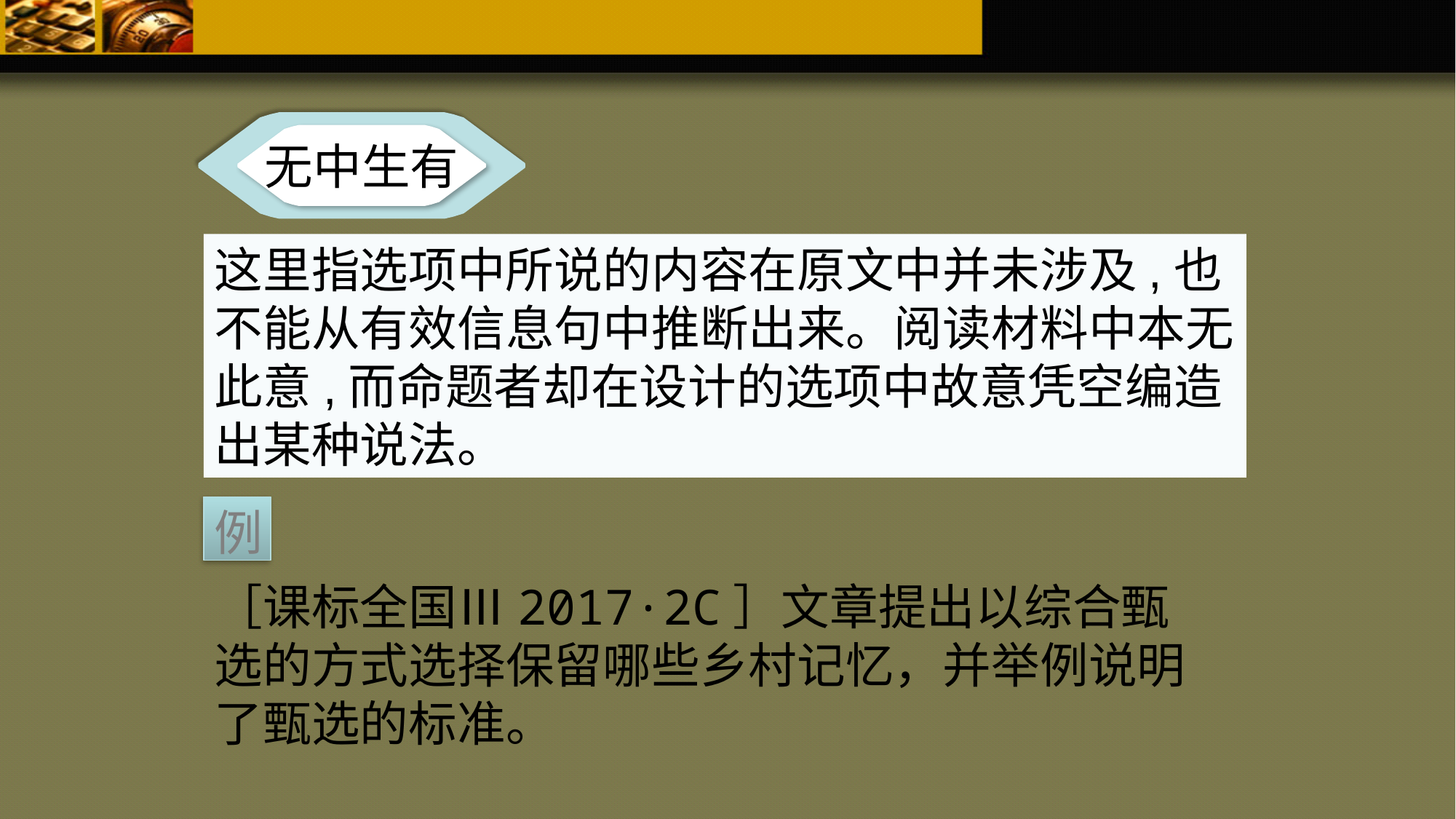

无中生有
这里指选项中所说的内容在原文中并未涉及,也不能从有效信息句中推断出来。阅读材料中本无此意,而命题者却在设计的选项中故意凭空编造出某种说法。
例
［课标全国Ⅲ2017·2C］文章提出以综合甄选的方式选择保留哪些乡村记忆，并举例说明了甄选的标准。